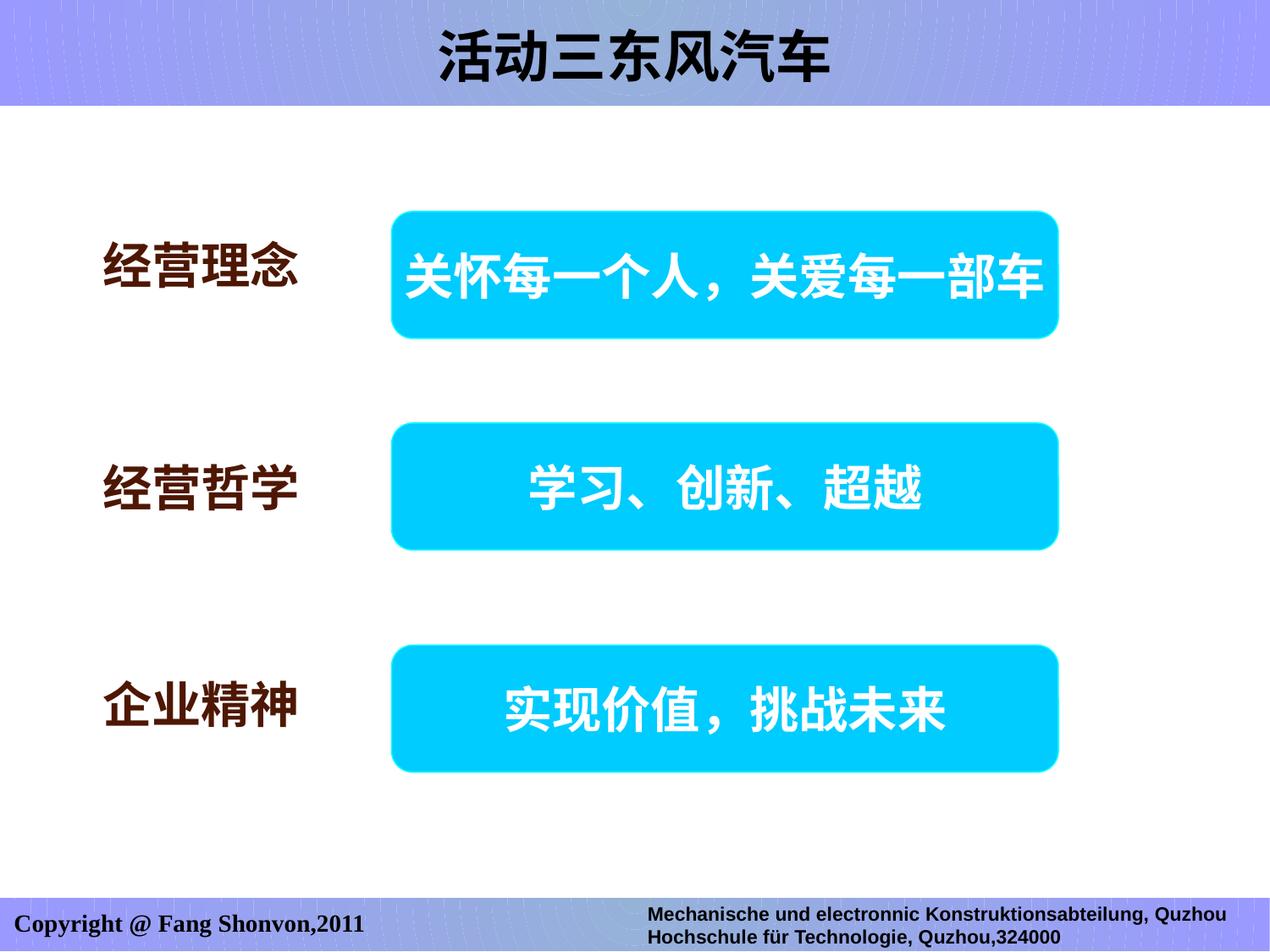

活动三东风汽车
关怀每一个人，关爱每一部车
经营理念
学习、创新、超越
经营哲学
实现价值，挑战未来
企业精神
Mechanische und electronnic Konstruktionsabteilung, Quzhou Hochschule für Technologie, Quzhou,324000

Copyright @ Fang Shonvon,2011